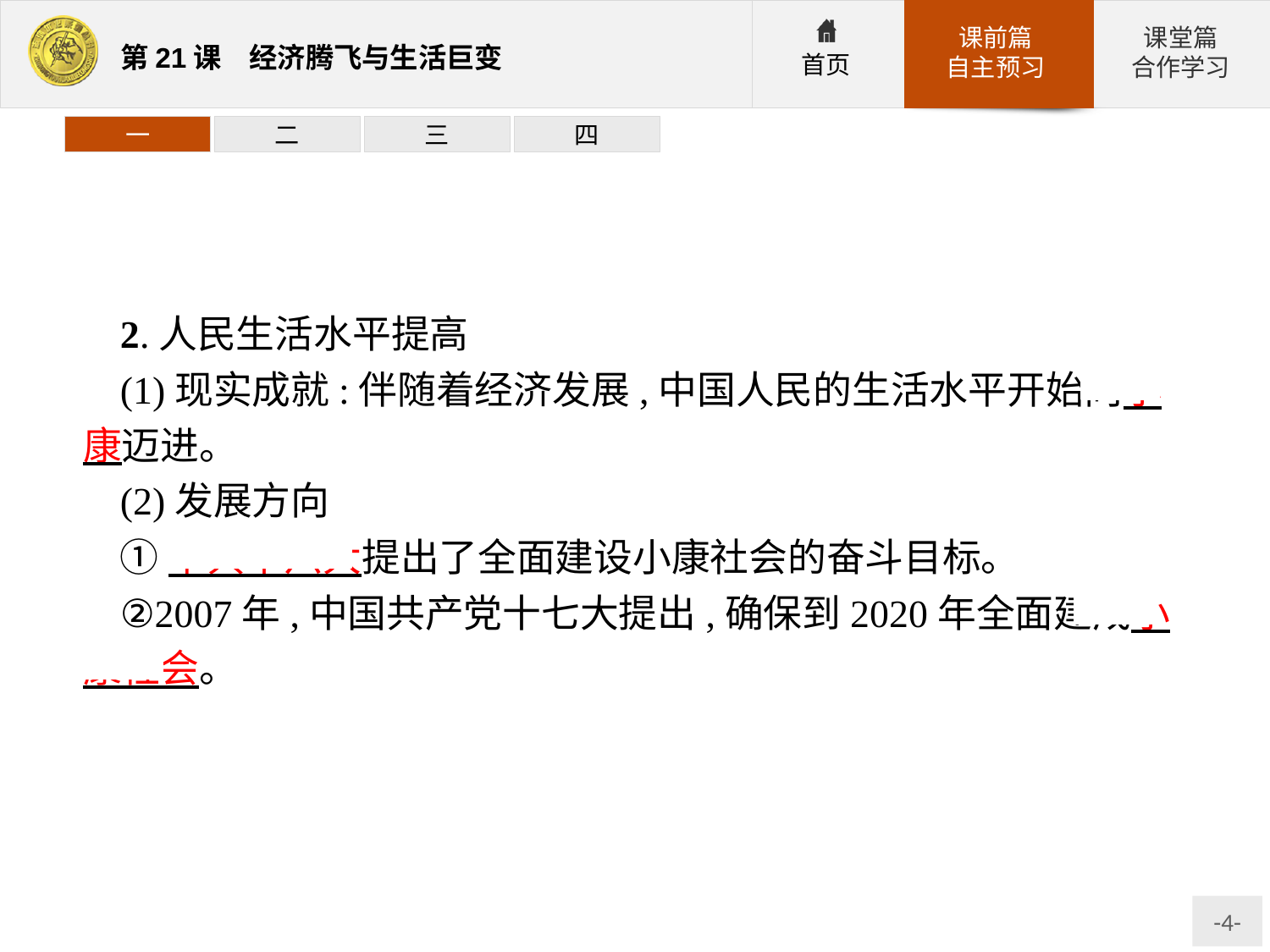

一
二
三
四
2.人民生活水平提高
(1)现实成就:伴随着经济发展,中国人民的生活水平开始向小康迈进。
(2)发展方向
①中共十六大提出了全面建设小康社会的奋斗目标。
②2007年,中国共产党十七大提出,确保到2020年全面建成小康社会。